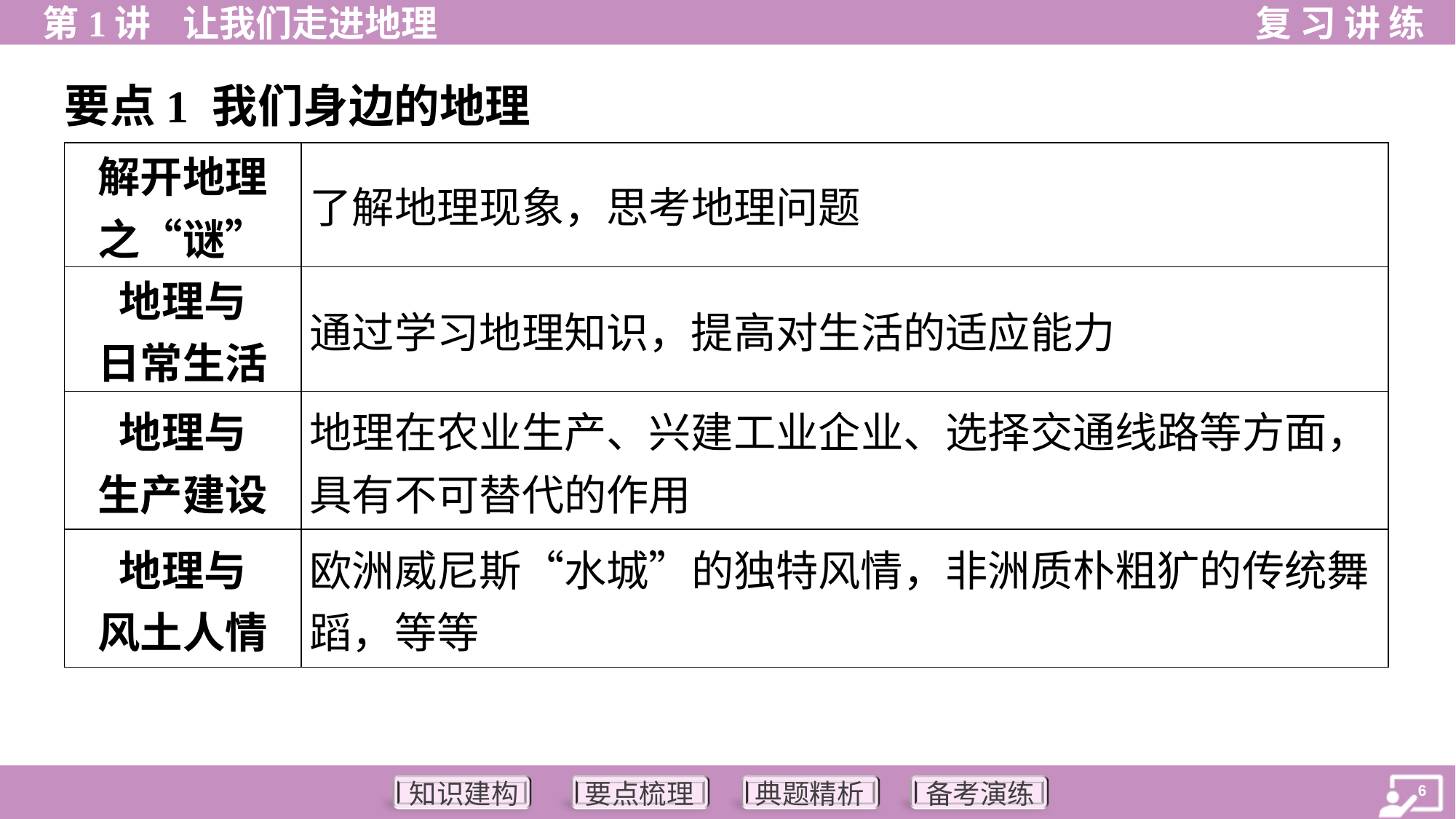

要点1 我们身边的地理
| 解开地理 之“谜” | 了解地理现象，思考地理问题 |
| --- | --- |
| 地理与 日常生活 | 通过学习地理知识，提高对生活的适应能力 |
| 地理与 生产建设 | 地理在农业生产、兴建工业企业、选择交通线路等方面，具有不可替代的作用 |
| 地理与 风土人情 | 欧洲威尼斯“水城”的独特风情，非洲质朴粗犷的传统舞蹈，等等 |